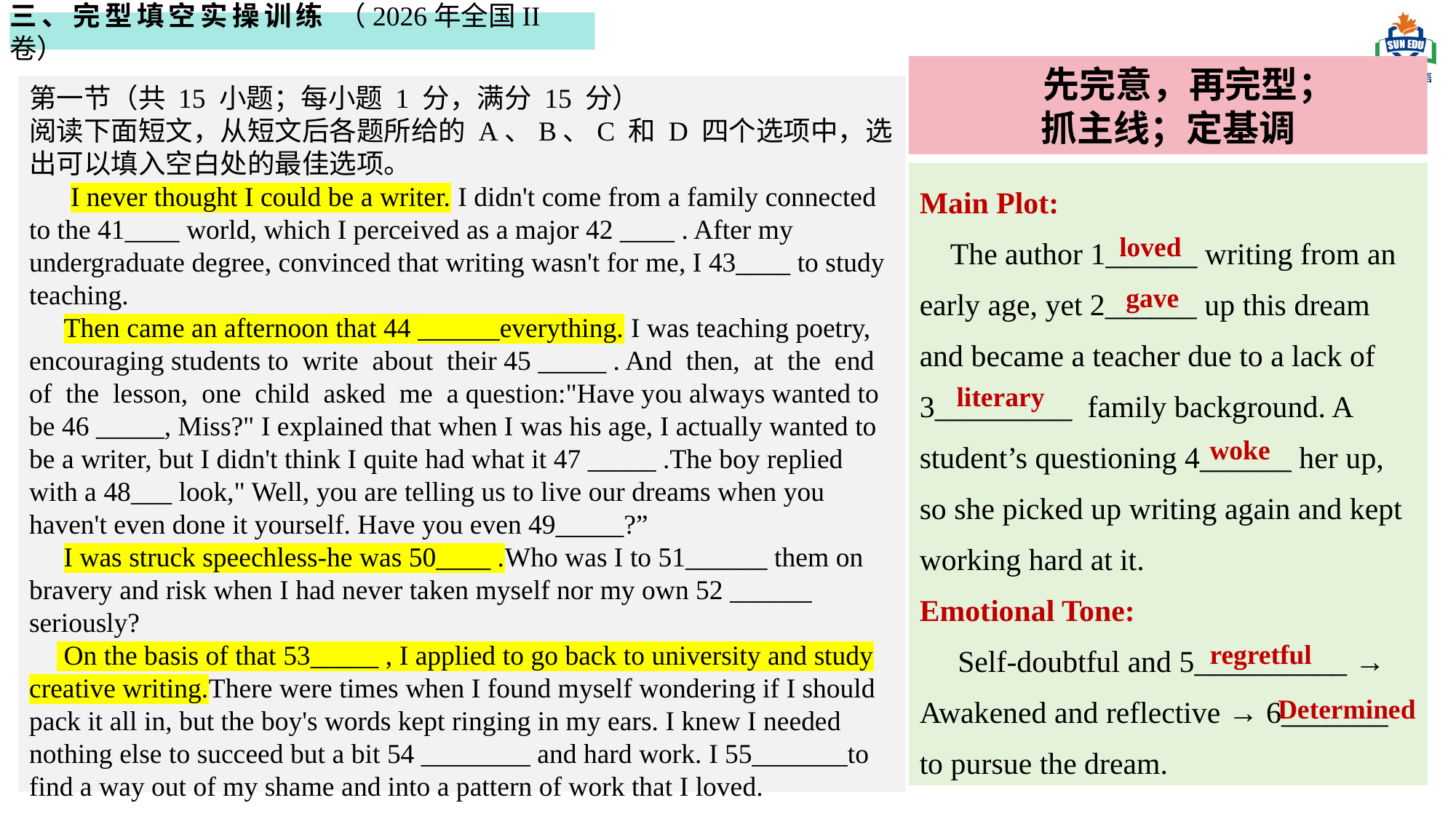

三、完型填空实操训练 （2026年全国II卷）
    先完意，再完型；
抓主线；定基调
第一节（共 15 小题；每小题 1 分，满分 15 分）
阅读下面短文，从短文后各题所给的 A、B、C 和 D 四个选项中，选出可以填入空白处的最佳选项。
      I never thought I could be a writer. I didn't come from a family connected to the 41____ world, which I perceived as a major 42 ____ . After my undergraduate degree, convinced that writing wasn't for me, I 43____ to study teaching.
     Then came an afternoon that 44 ______everything. I was teaching poetry, encouraging students to  write  about  their 45 _____ . And  then,  at  the  end  of  the  lesson,  one  child  asked  me  a question:"Have you always wanted to be 46 _____, Miss?" I explained that when I was his age, I actually wanted to be a writer, but I didn't think I quite had what it 47 _____ .The boy replied with a 48___ look," Well, you are telling us to live our dreams when you haven't even done it yourself. Have you even 49_____?”
     I was struck speechless-he was 50____ .Who was I to 51______ them on bravery and risk when I had never taken myself nor my own 52 ______ seriously?
     On the basis of that 53_____ , I applied to go back to university and study creative writing.There were times when I found myself wondering if I should pack it all in, but the boy's words kept ringing in my ears. I knew I needed nothing else to succeed but a bit 54 ________ and hard work. I 55_______to find a way out of my shame and into a pattern of work that I loved.

Main Plot:
    The author 1______ writing from an early age, yet 2______ up this dream and became a teacher due to a lack of 3_________  family background. A student’s questioning 4______ her up, so she picked up writing again and kept working hard at it.
Emotional Tone:
     Self‑doubtful and 5__________ → Awakened and reflective → 6_______ to pursue the dream.
loved
gave
literary
woke
regretful
Determined